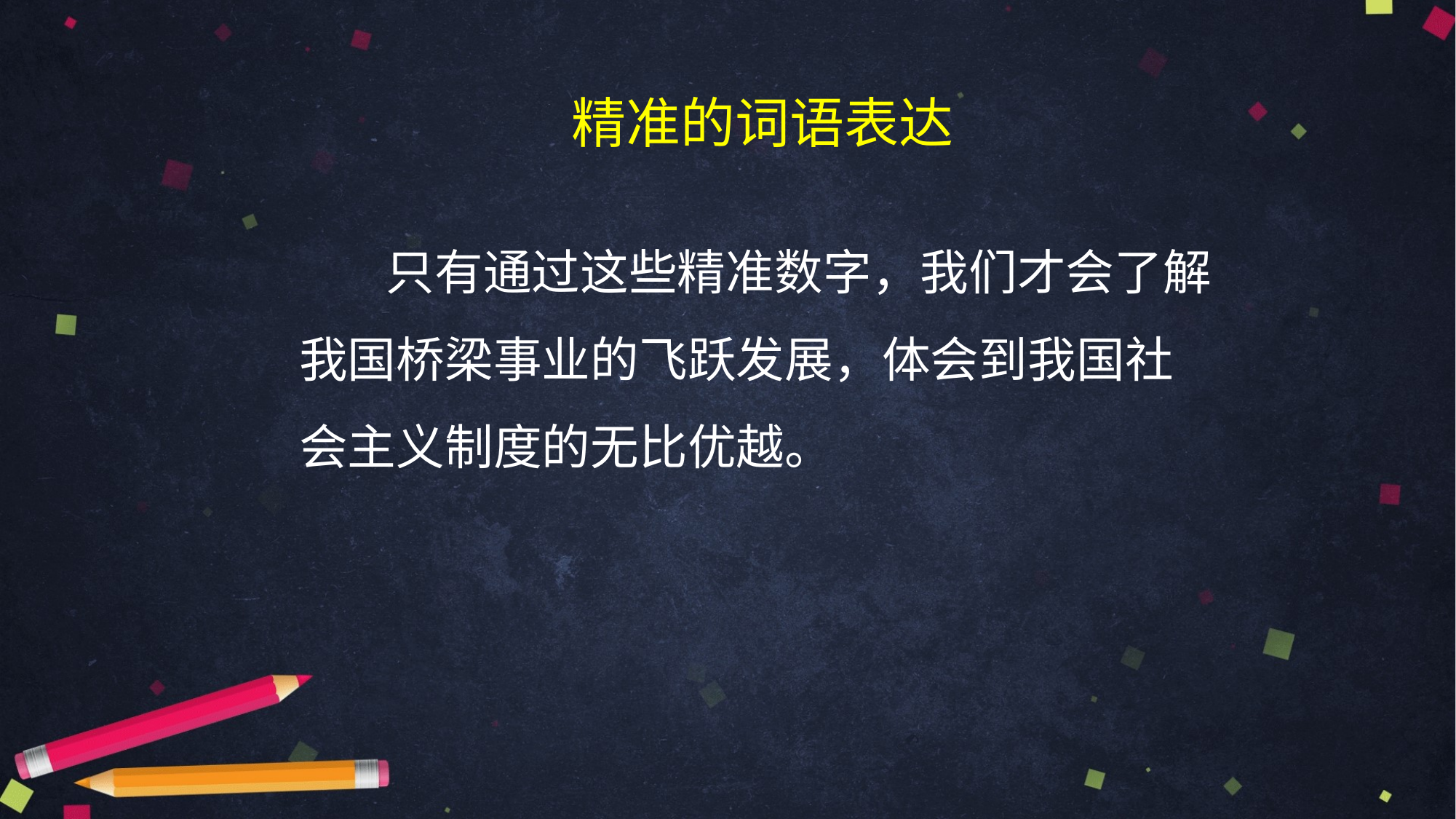

精准的词语表达
  只有通过这些精准数字，我们才会了解我国桥梁事业的飞跃发展，体会到我国社会主义制度的无比优越。